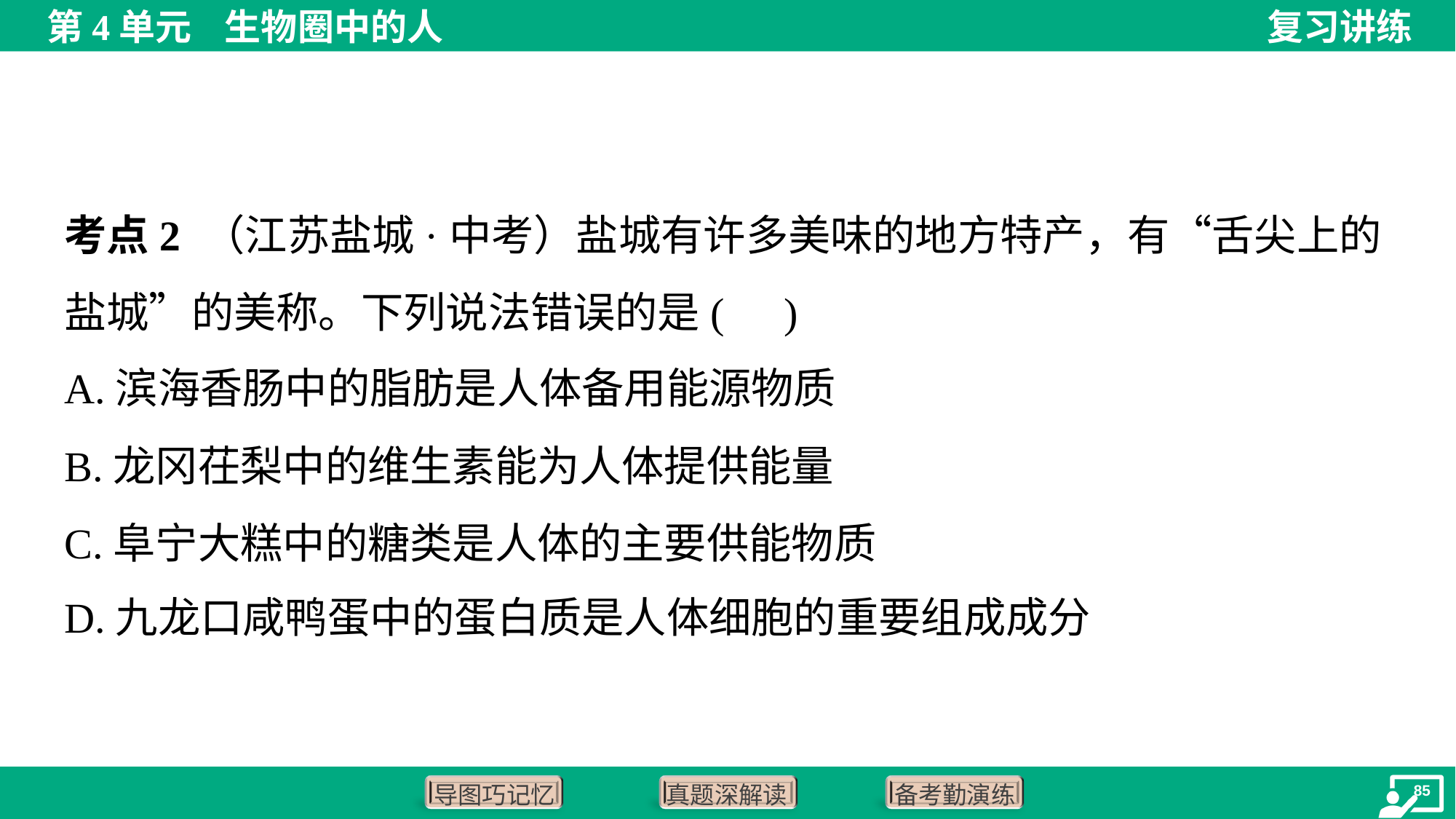

考点2 （江苏盐城·中考）盐城有许多美味的地方特产，有“舌尖上的盐城”的美称。下列说法错误的是(     )
A.滨海香肠中的脂肪是人体备用能源物质
B.龙冈茌梨中的维生素能为人体提供能量
C.阜宁大糕中的糖类是人体的主要供能物质
D.九龙口咸鸭蛋中的蛋白质是人体细胞的重要组成成分